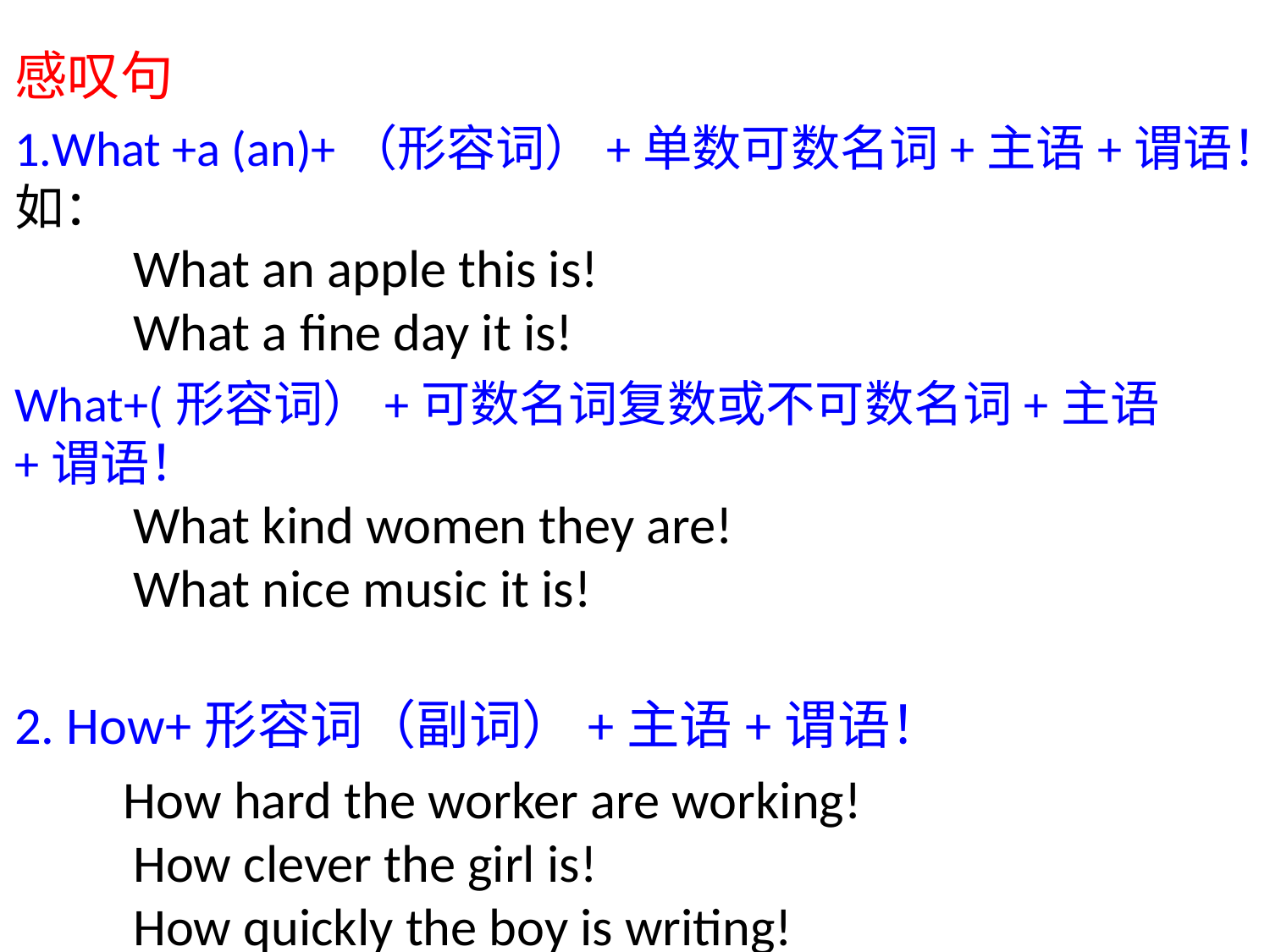

感叹句
What +a (an)+（形容词）+单数可数名词+主语+谓语！如：
　　What an apple this is!
　　What a fine day it is!
What+(形容词）+可数名词复数或不可数名词+主语+谓语！
　　What kind women they are!
　　What nice music it is!
2. How+形容词（副词）+主语+谓语！
         How hard the worker are working!
　　How clever the girl is!
　　How quickly the boy is writing!